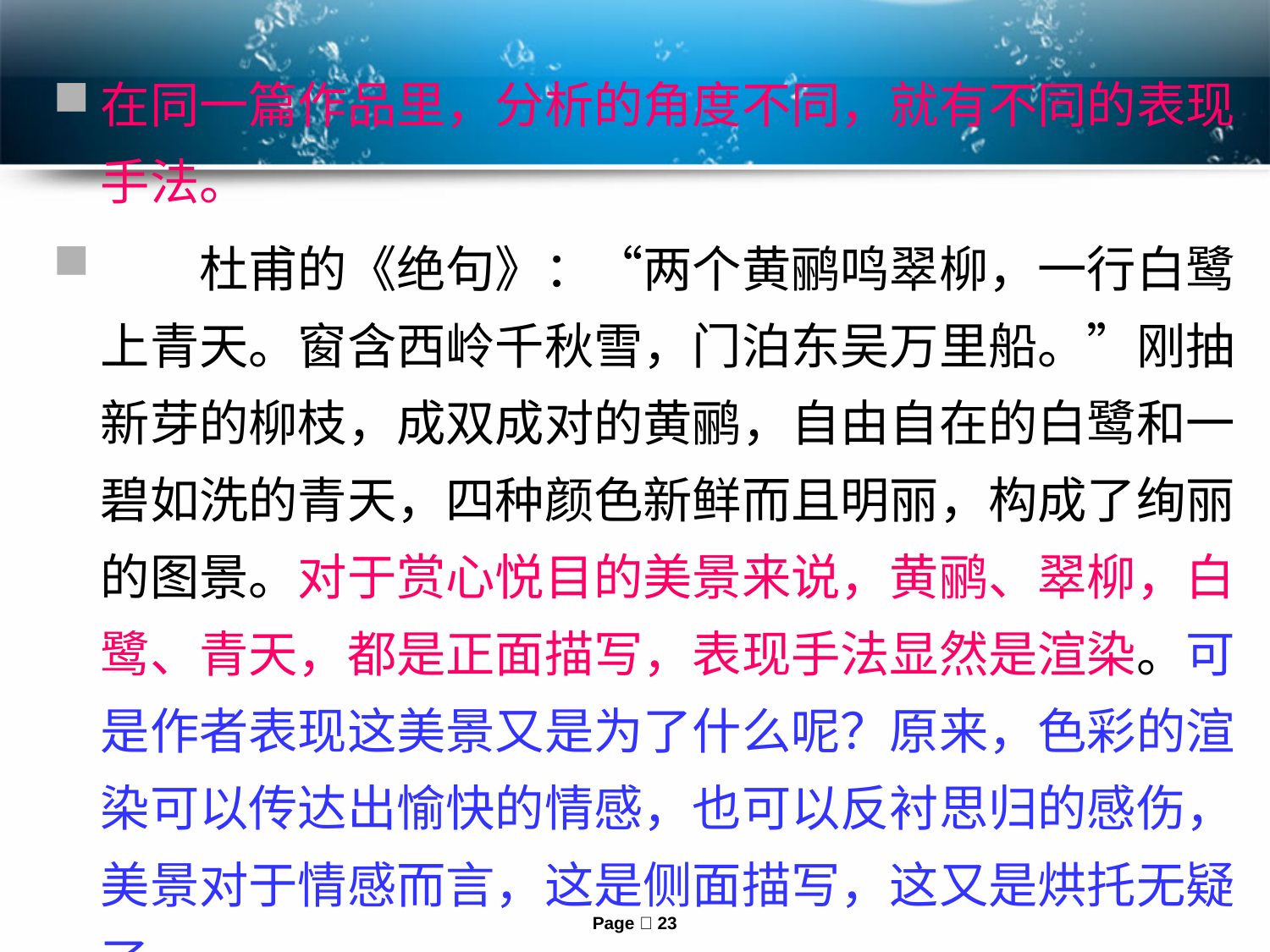

在同一篇作品里，分析的角度不同，就有不同的表现手法。
　　杜甫的《绝句》：“两个黄鹂鸣翠柳，一行白鹭上青天。窗含西岭千秋雪，门泊东吴万里船。”刚抽新芽的柳枝，成双成对的黄鹂，自由自在的白鹭和一碧如洗的青天，四种颜色新鲜而且明丽，构成了绚丽的图景。对于赏心悦目的美景来说，黄鹂、翠柳，白鹭、青天，都是正面描写，表现手法显然是渲染。可是作者表现这美景又是为了什么呢？原来，色彩的渲染可以传达出愉快的情感，也可以反衬思归的感伤，美景对于情感而言，这是侧面描写，这又是烘托无疑了。